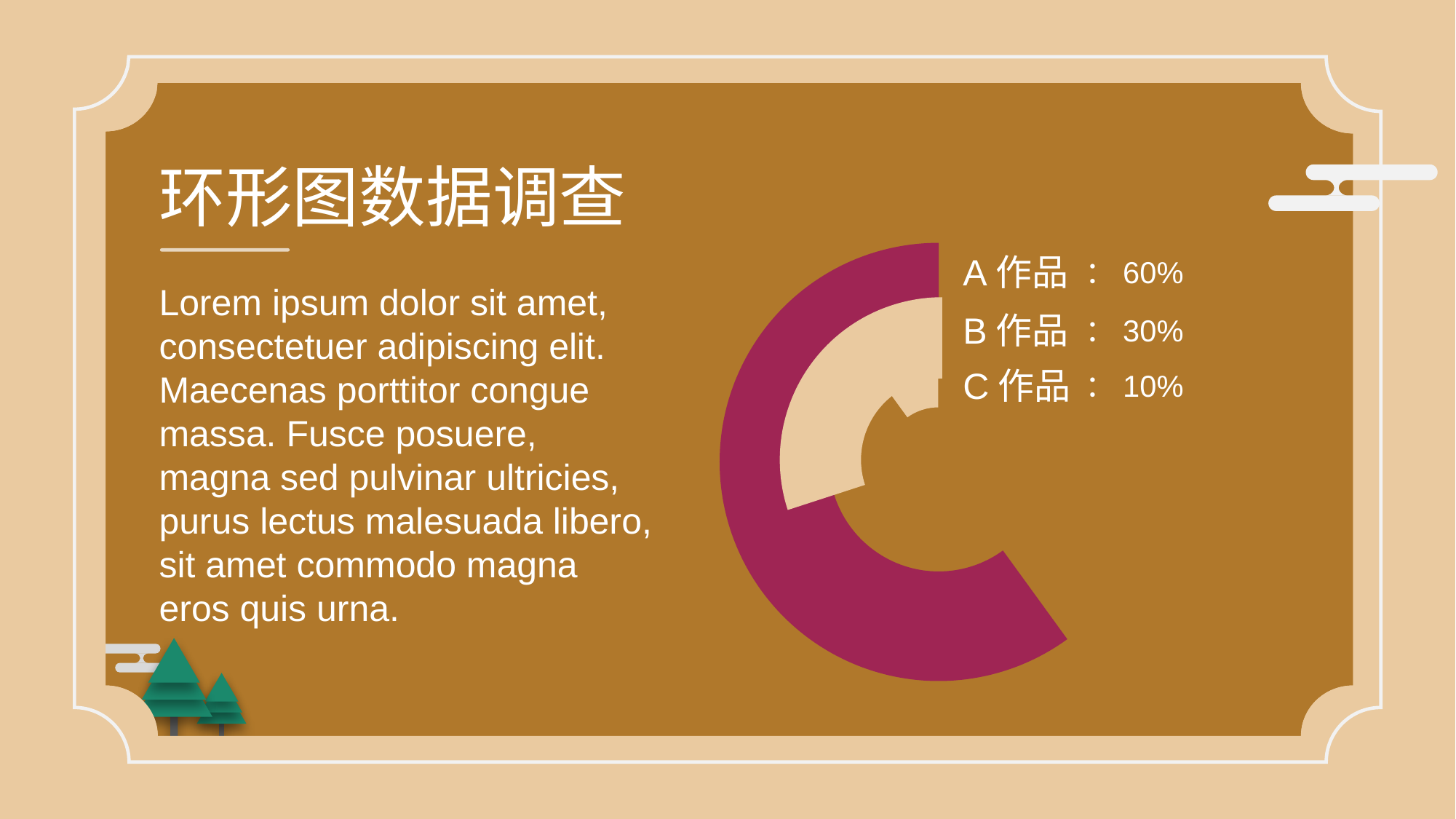

环形图数据调查

### Chart

| Category | 占比 |
|---|---|
| 第一季度 | 40.0 |
| 第二季度 | 60.0 |
A作品
：60%
Lorem ipsum dolor sit amet, consectetuer adipiscing elit. Maecenas porttitor congue massa. Fusce posuere, magna sed pulvinar ultricies, purus lectus malesuada libero, sit amet commodo magna eros quis urna.

### Chart

| Category | 占比 |
|---|---|
| 第一季度 | 70.0 |
| 第二季度 | 30.0 |
B作品
：30%

### Chart

| Category | 占比 |
|---|---|
| 第一季度 | 90.0 |
| 第二季度 | 10.0 |
C作品
：10%